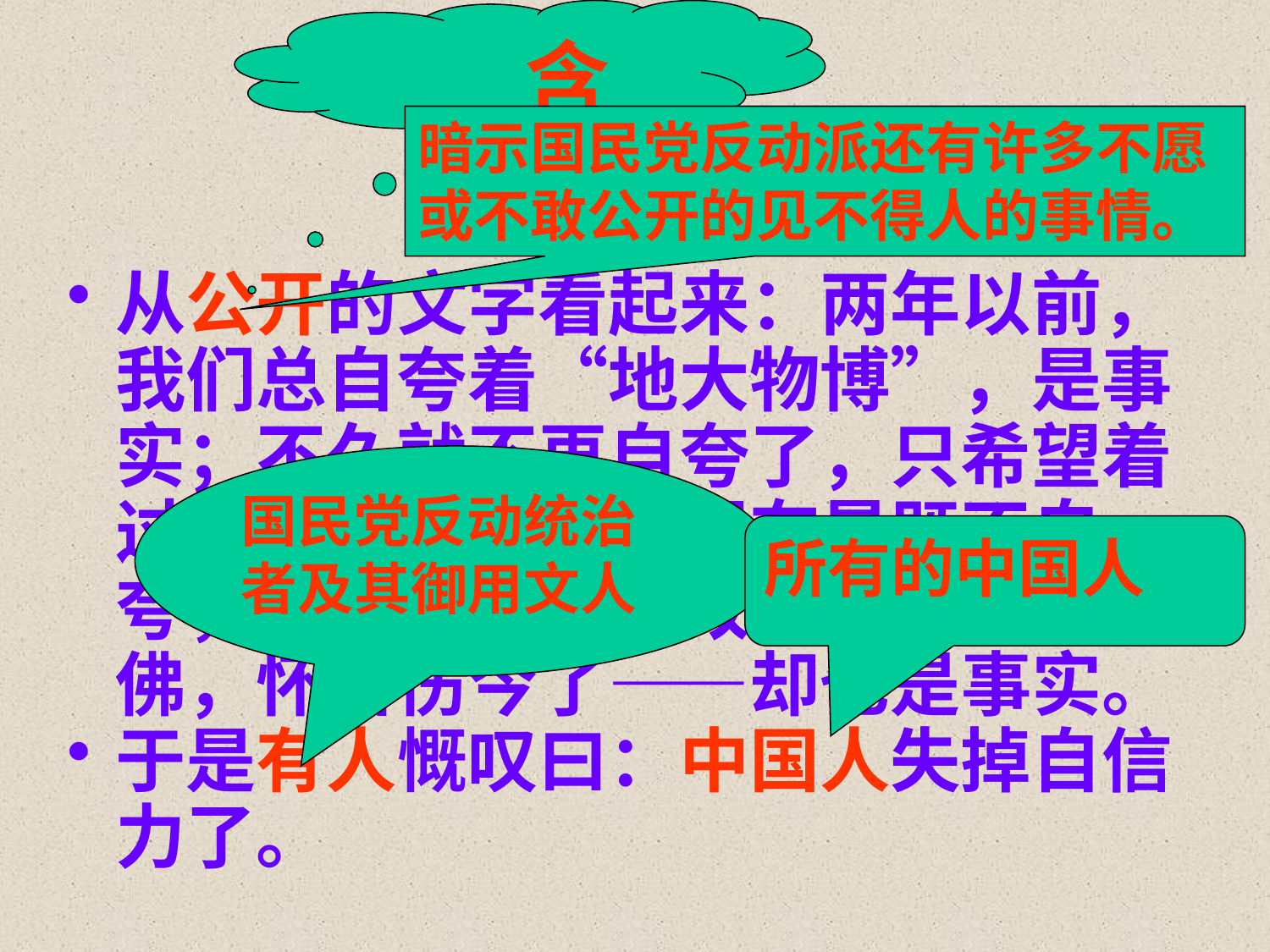

含义？

暗示国民党反动派还有许多不愿或不敢公开的见不得人的事情。
从公开的文字看起来：两年以前，我们总自夸着“地大物博”，是事实；不久就不再自夸了，只希望着过脸，也是事实；现在是既不自夸，也不信过脸，改为一味求神拜佛，怀古伤今了——却也是事实。
于是有人慨叹曰：中国人失掉自信力了。
国民党反动统治者及其御用文人
所有的中国人